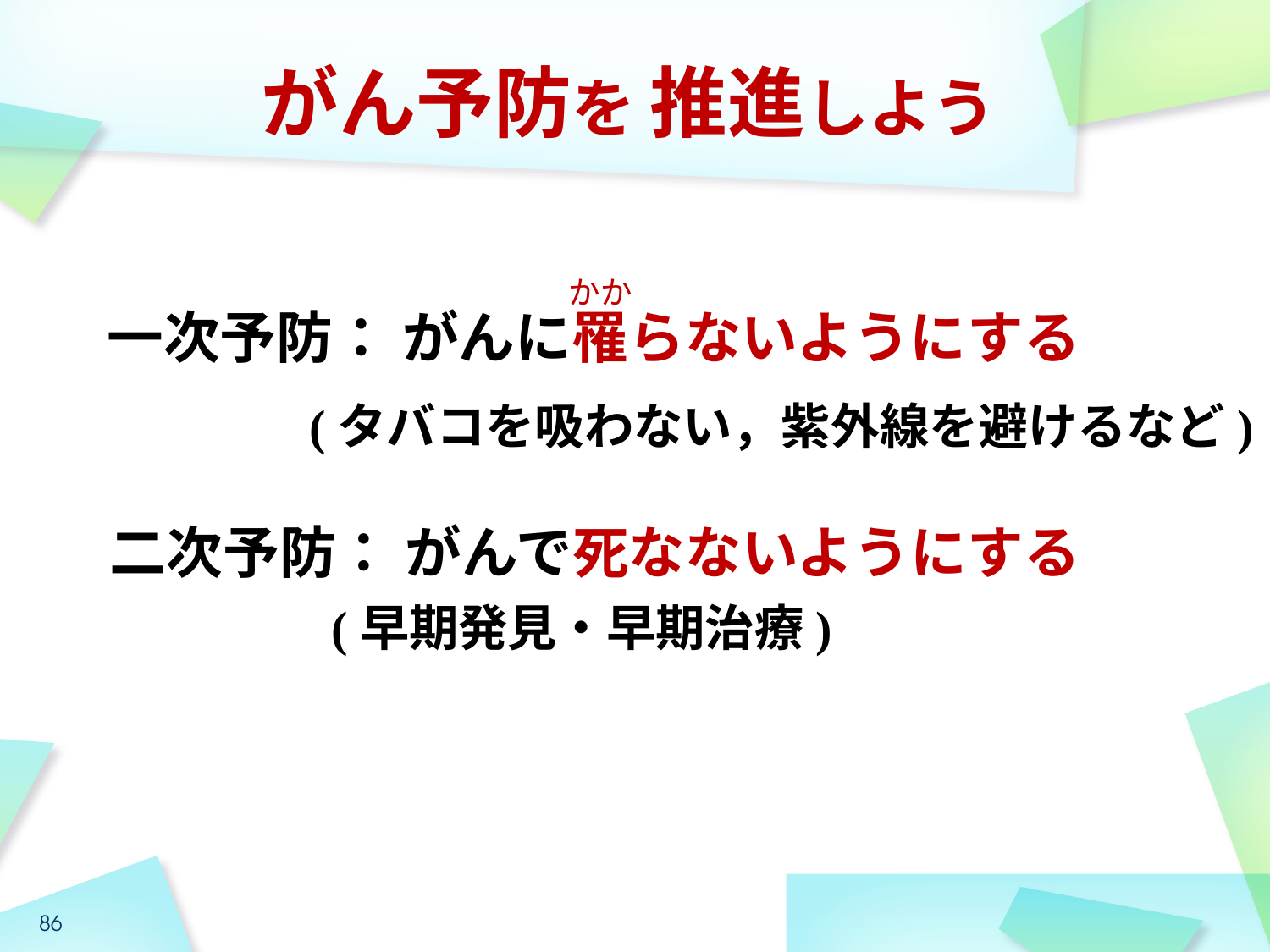

がん予防を 推進しよう
かか
一次予防： がんに罹らないようにする
(タバコを吸わない，紫外線を避けるなど)
二次予防： がんで死なないようにする
(早期発見・早期治療)
86